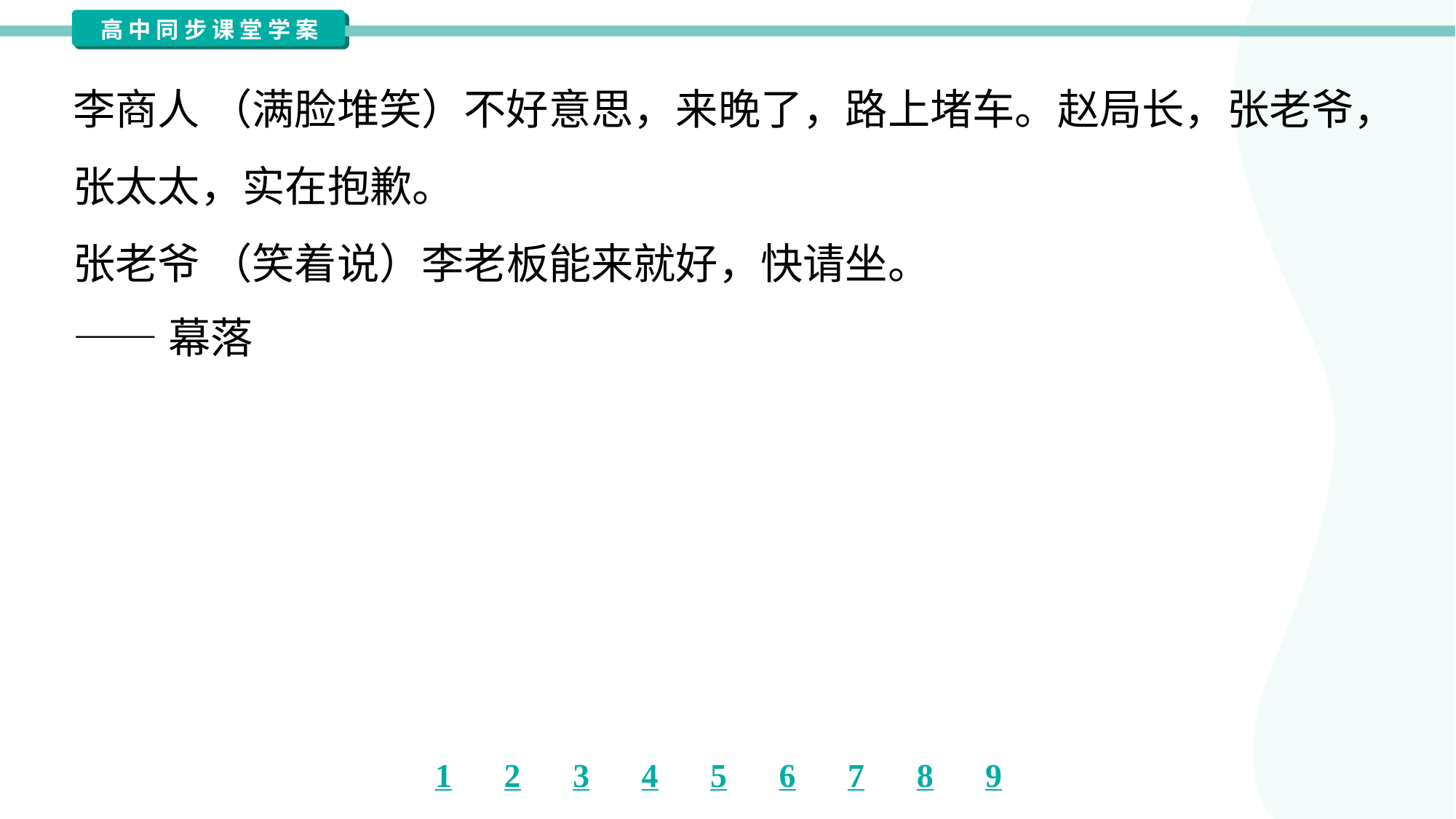

李商人 （满脸堆笑）不好意思，来晚了，路上堵车。赵局长，张老爷，
张太太，实在抱歉。
张老爷 （笑着说）李老板能来就好，快请坐。
——幕落#28